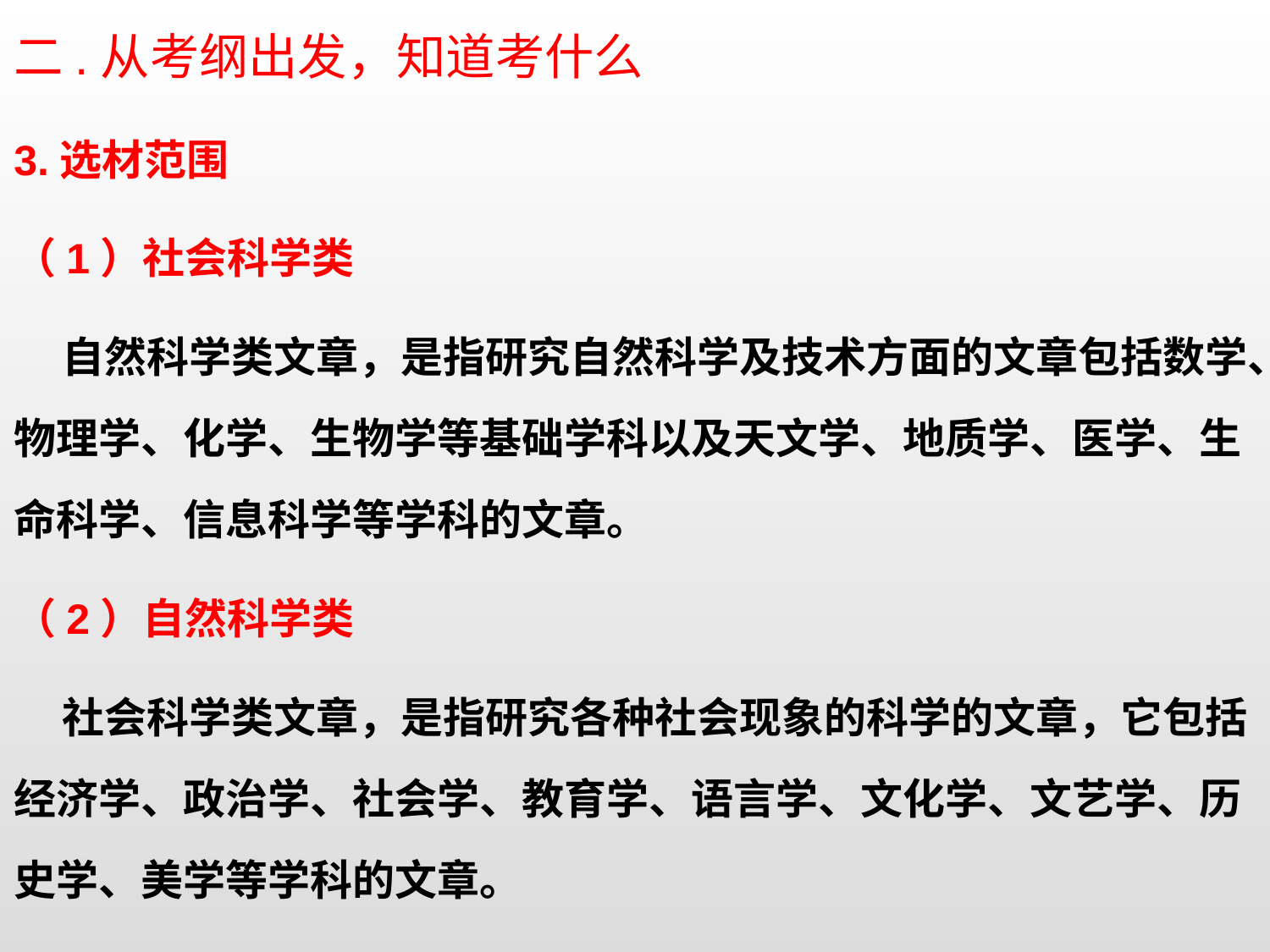

二.从考纲出发，知道考什么
3.选材范围
（1）社会科学类
    自然科学类文章，是指研究自然科学及技术方面的文章包括数学、物理学、化学、生物学等基础学科以及天文学、地质学、医学、生命科学、信息科学等学科的文章。
（2）自然科学类
    社会科学类文章，是指研究各种社会现象的科学的文章，它包括经济学、政治学、社会学、教育学、语言学、文化学、文艺学、历史学、美学等学科的文章。